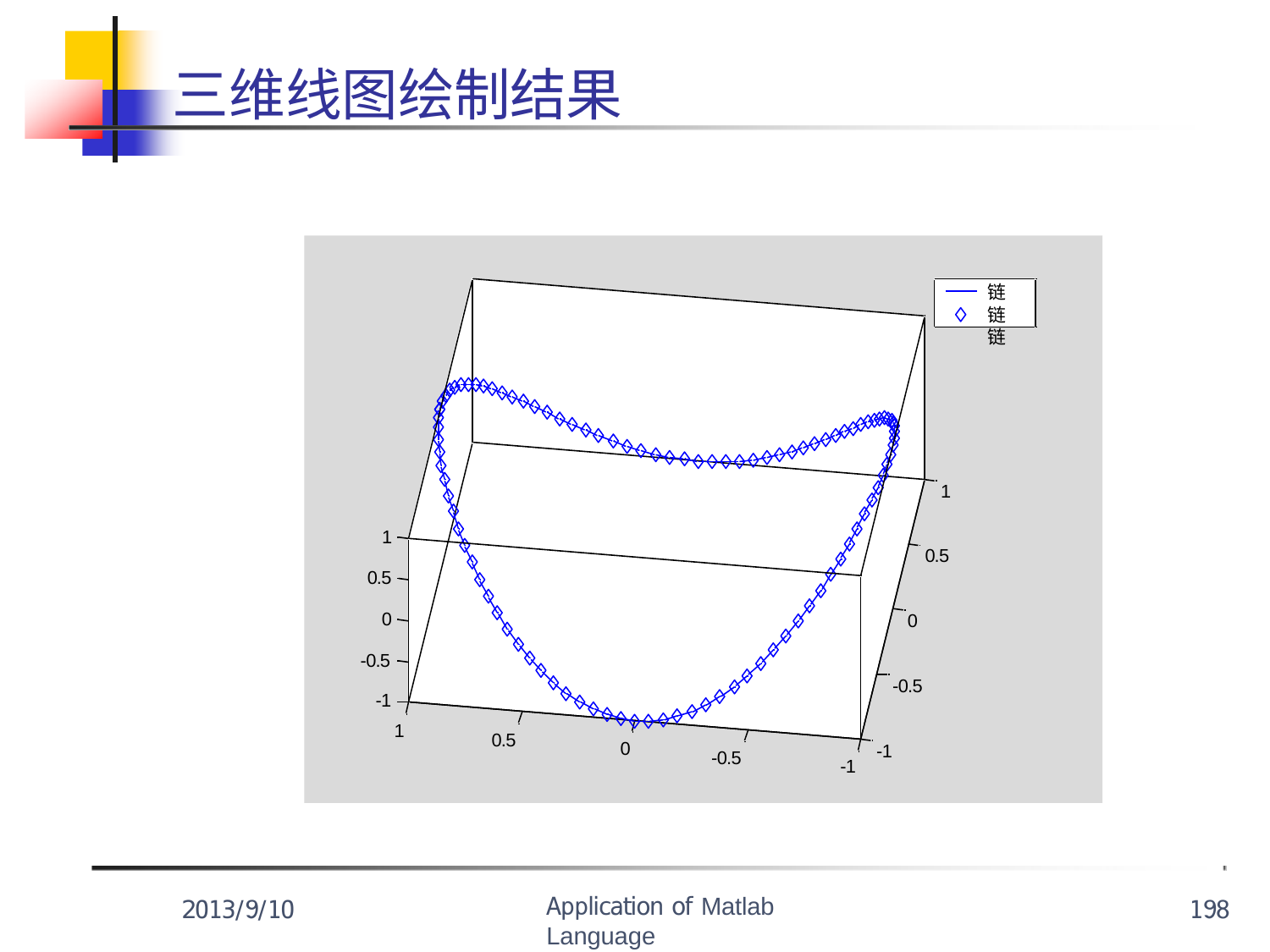

# 三维线图绘制结果

链 链链

1

1
0.5
0.5

0

0

-0.5

-0.5

-1

1

0.5

0

-1

-0.5

-1
Application of Matlab Language
2013/9/10
198